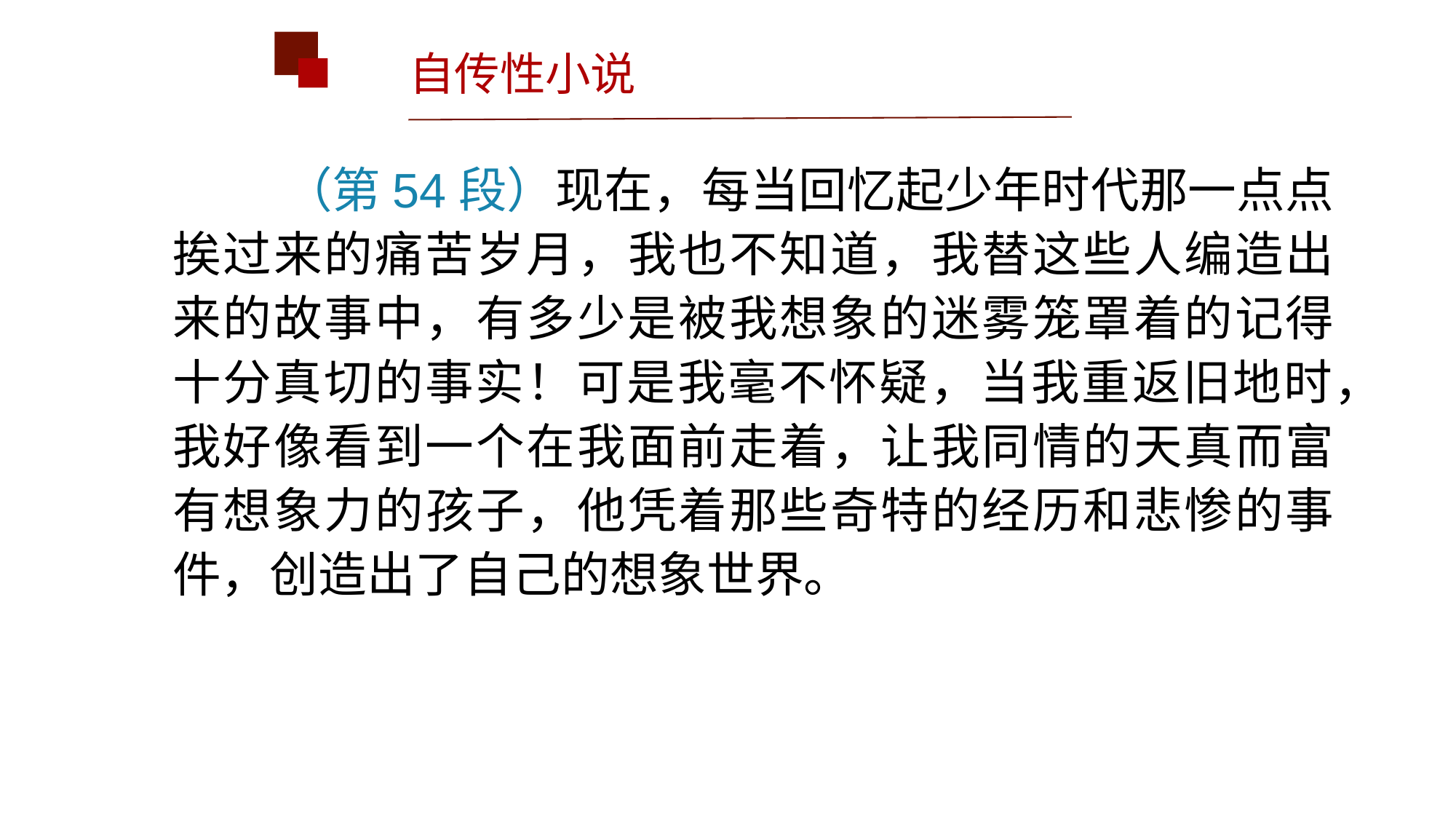

自传性小说
         （第54段）现在，每当回忆起少年时代那一点点挨过来的痛苦岁月，我也不知道，我替这些人编造出来的故事中，有多少是被我想象的迷雾笼罩着的记得十分真切的事实！可是我毫不怀疑，当我重返旧地时，我好像看到一个在我面前走着，让我同情的天真而富有想象力的孩子，他凭着那些奇特的经历和悲惨的事件，创造出了自己的想象世界。